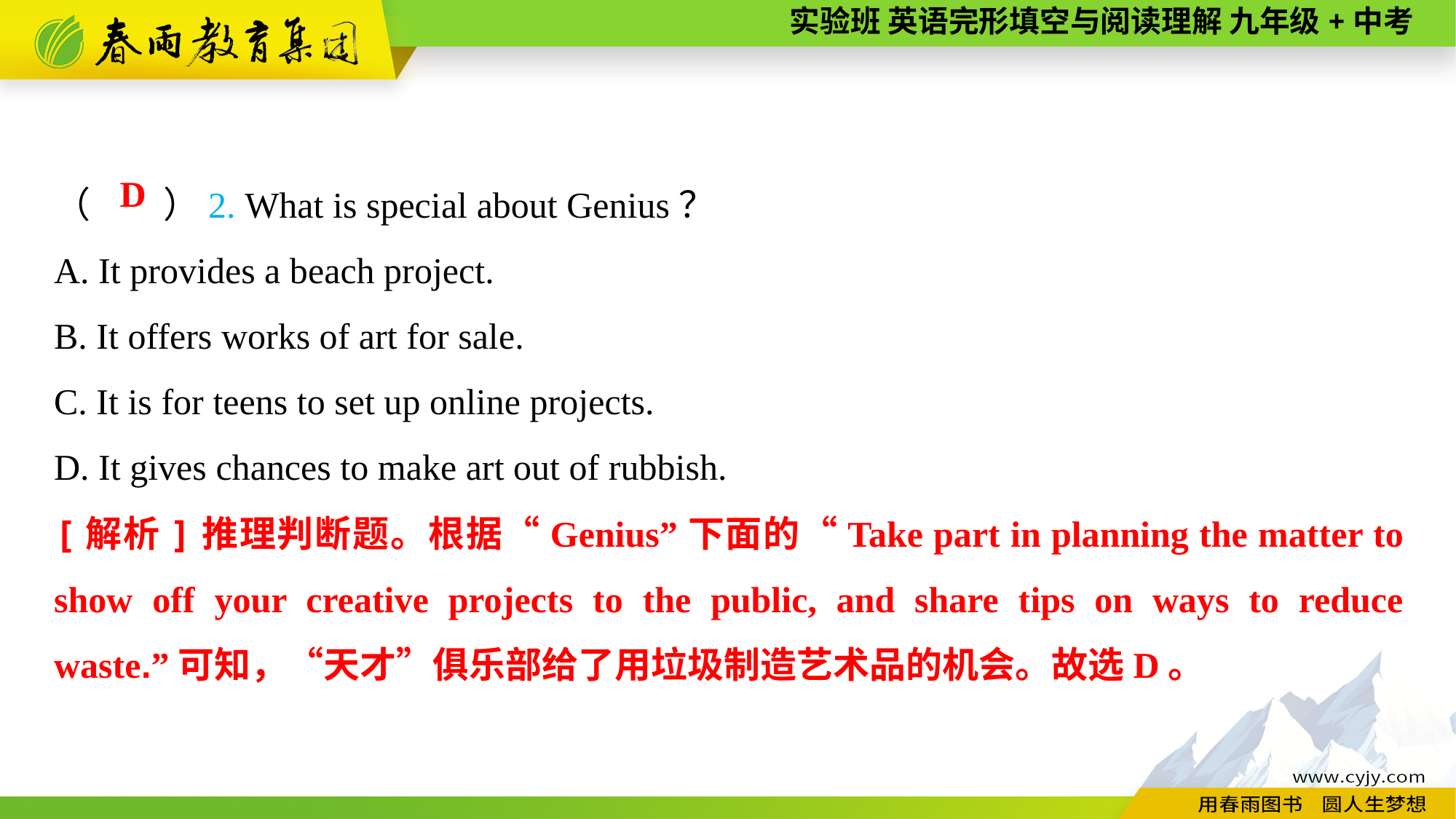

（　　）2. What is special about Genius？
A. It provides a beach project.
B. It offers works of art for sale.
C. It is for teens to set up online projects.
D. It gives chances to make art out of rubbish.
D
[解析]推理判断题。根据“Genius”下面的“Take part in planning the matter to show off your creative projects to the public, and share tips on ways to reduce waste.”可知，“天才”俱乐部给了用垃圾制造艺术品的机会。故选D。